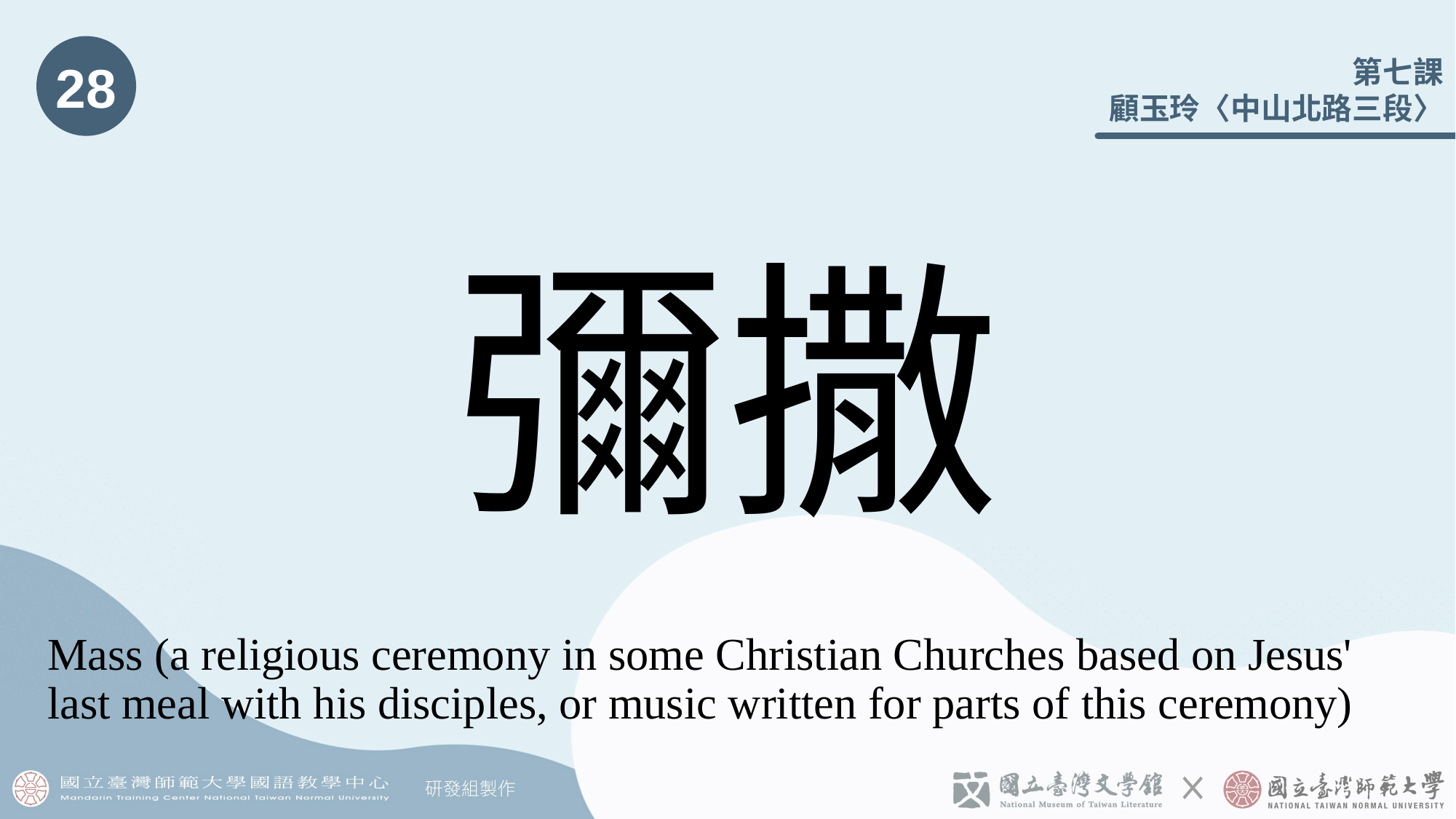

28
# 彌撒󠇡
Mass (a religious ceremony in some Christian Churches based on Jesus' last meal with his disciples, or music written for parts of this ceremony)